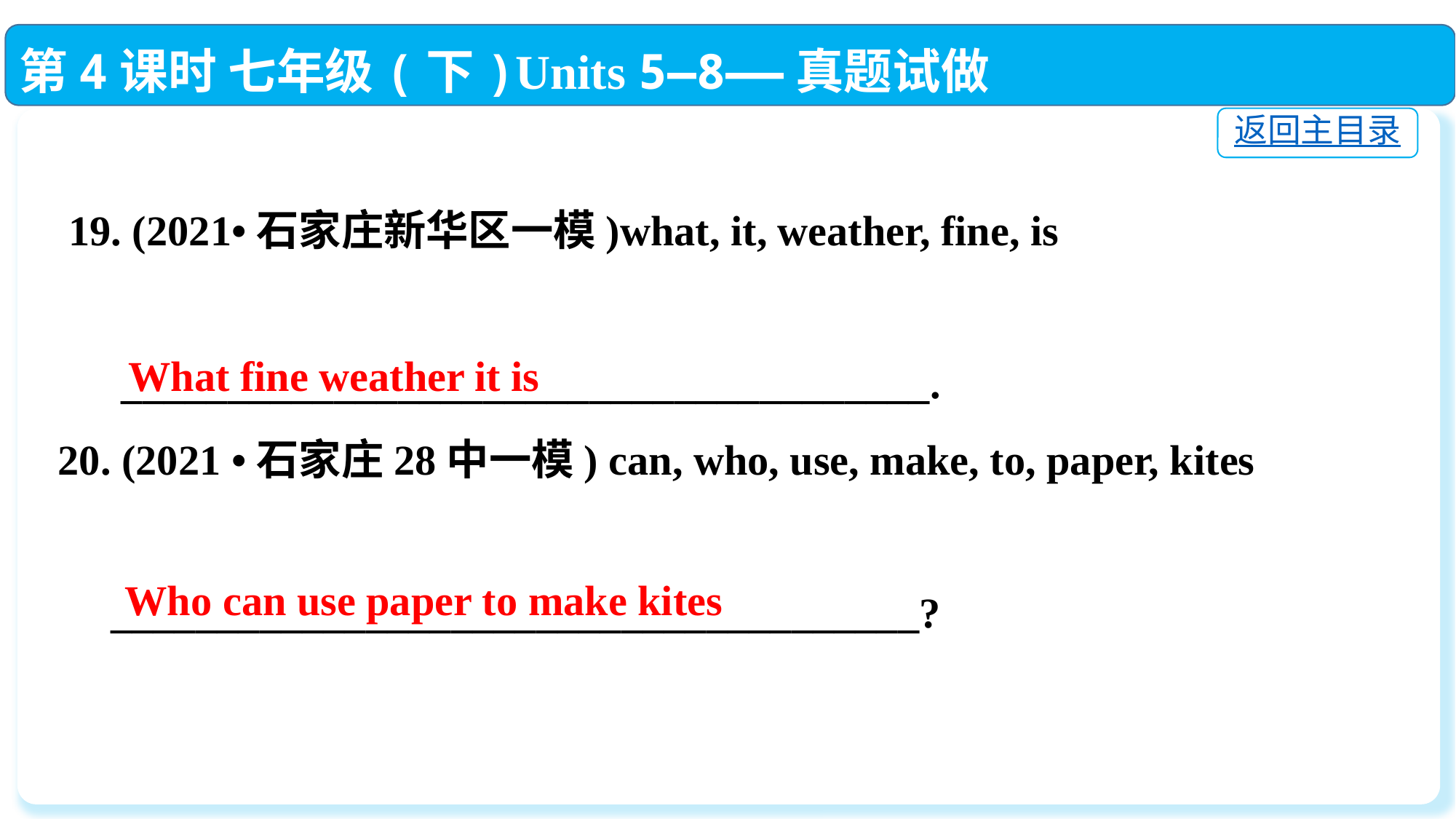

第4课时 七年级(下)Units 5—8——真题试做
返回主目录

 19. (2021•石家庄新华区一模)what, it, weather, fine, is

      ______________________________________.
20. (2021 •石家庄28中一模) can, who, use, make, to, paper, kites

     ______________________________________?

What fine weather it is
Who can use paper to make kites